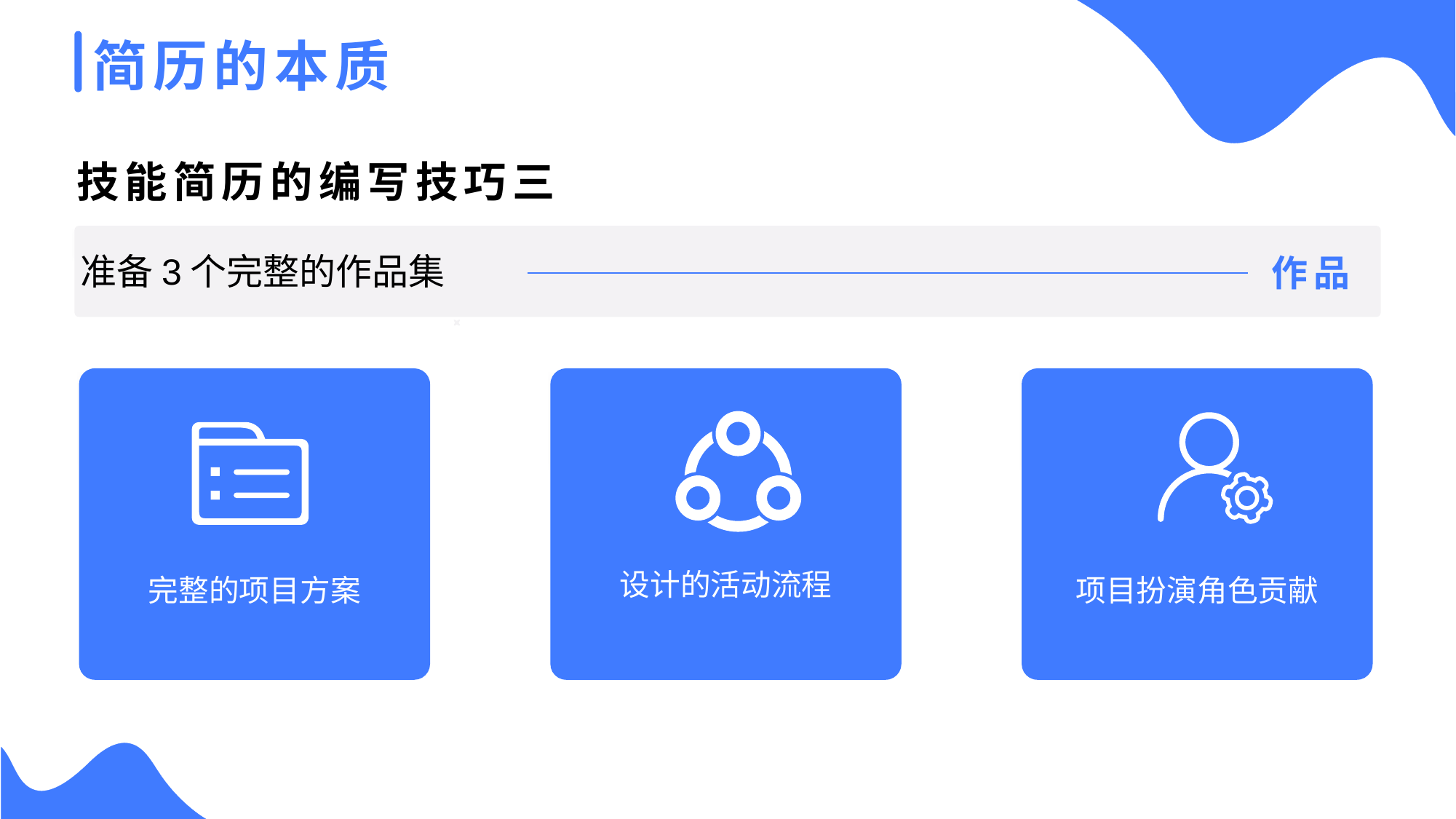

简历的本质

技能简历的编写技巧三

准备3个完整的作品集
作品

完整的项目方案

设计的活动流程

项目扮演角色贡献